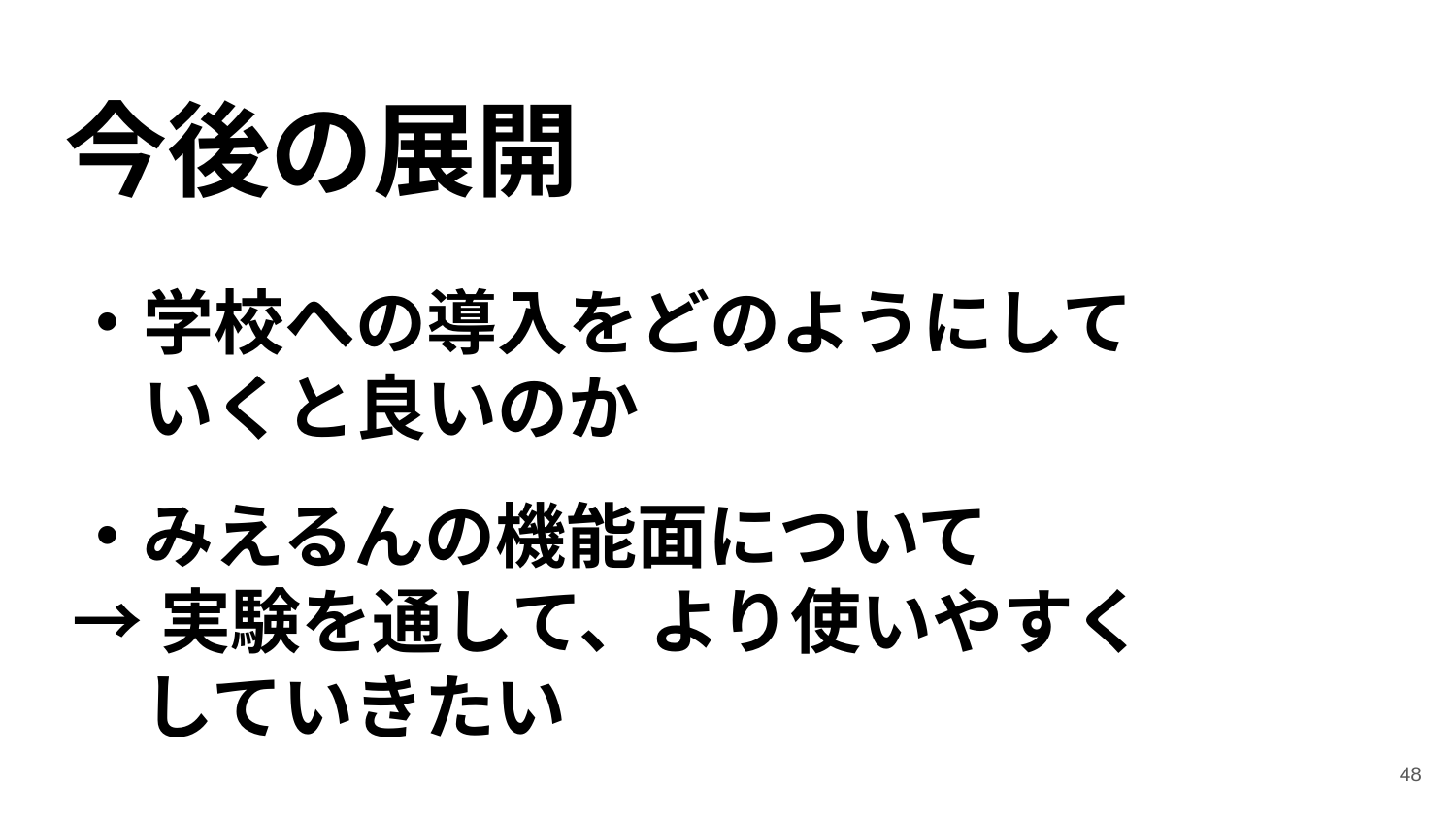

# 今後の展開
・学校への導入をどのようにして
　いくと良いのか

・みえるんの機能面について
→実験を通して、より使いやすく
　していきたい
48